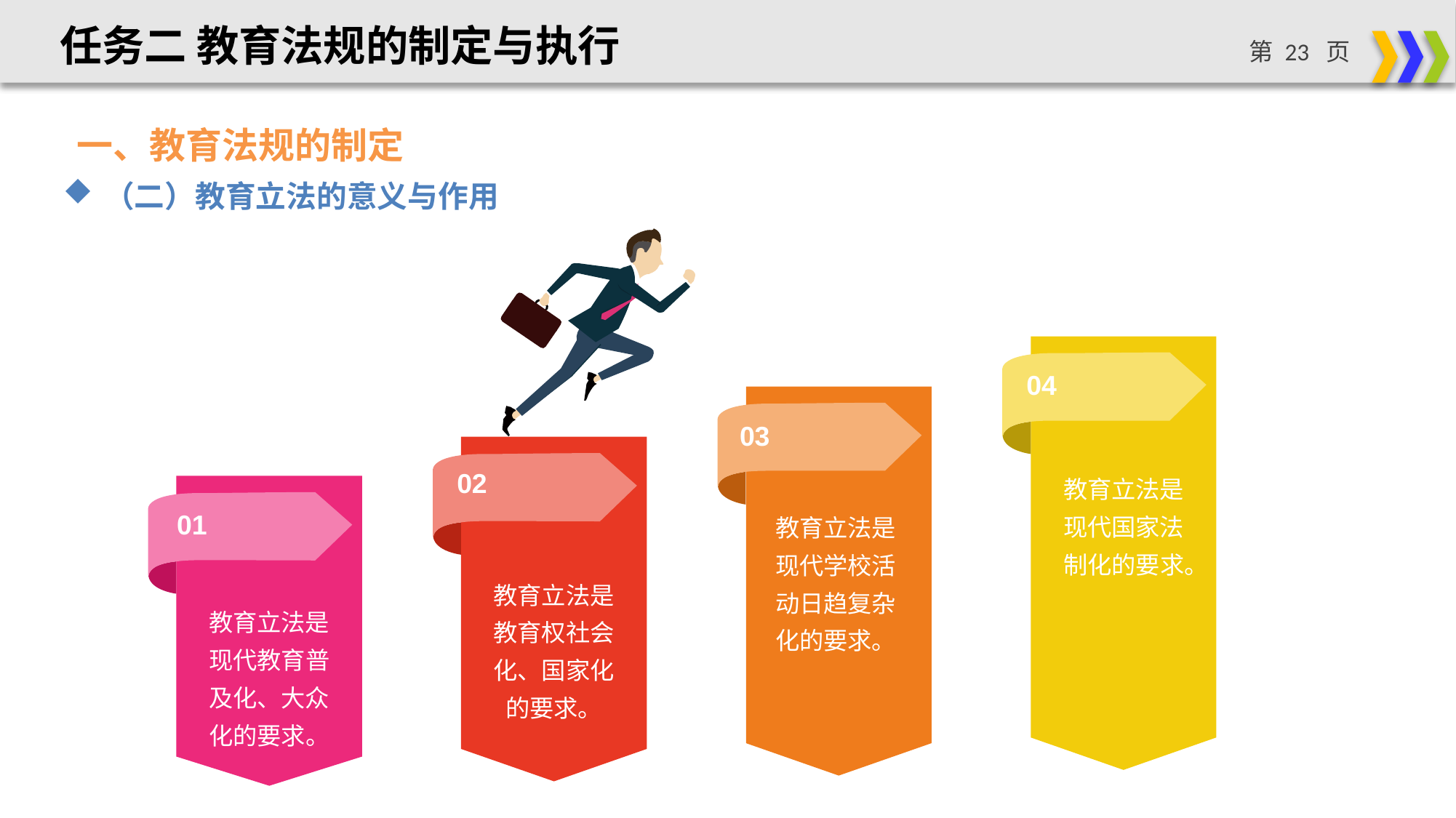

任务二 教育法规的制定与执行
一、教育法规的制定
（二）教育立法的意义与作用

04

03

02

教育立法是现代国家法制化的要求。

01
教育立法是现代学校活动日趋复杂化的要求。

教育立法是教育权社会化、国家化的要求。
教育立法是现代教育普及化、大众化的要求。